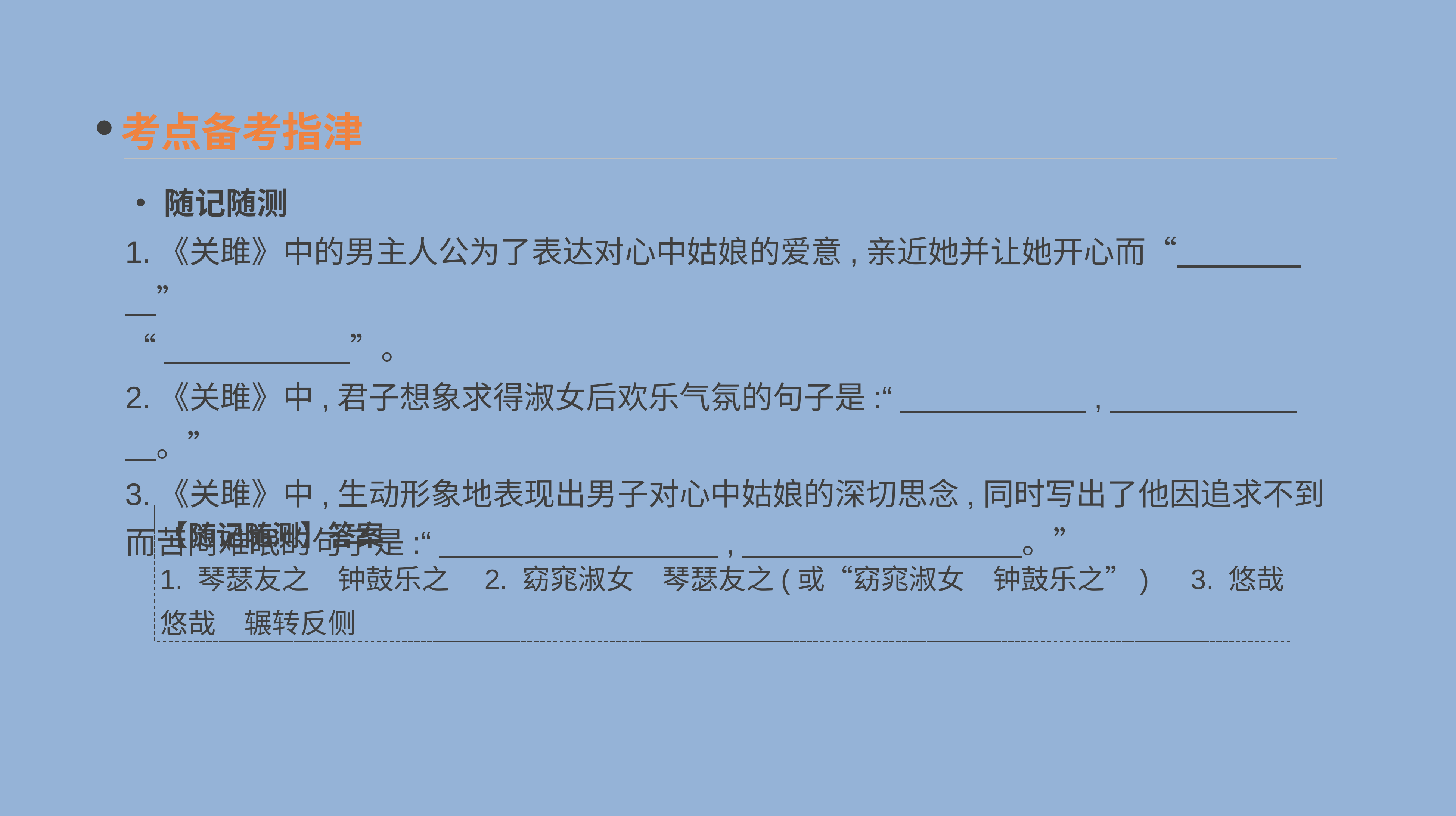

考点备考指津

•随记随测
1.《关雎》中的男主人公为了表达对心中姑娘的爱意,亲近她并让她开心而“　　　　　”
“　　　　　　”。
2.《关雎》中,君子想象求得淑女后欢乐气氛的句子是:“　　　　　　,　　　　　　　。”
3.《关雎》中,生动形象地表现出男子对心中姑娘的深切思念,同时写出了他因追求不到而苦闷难眠的句子是:“　　　　　　　　　,　　　　　　　　　。”
【随记随测】答案
1. 琴瑟友之　钟鼓乐之　2. 窈窕淑女　琴瑟友之(或“窈窕淑女　钟鼓乐之”)　3. 悠哉悠哉　辗转反侧